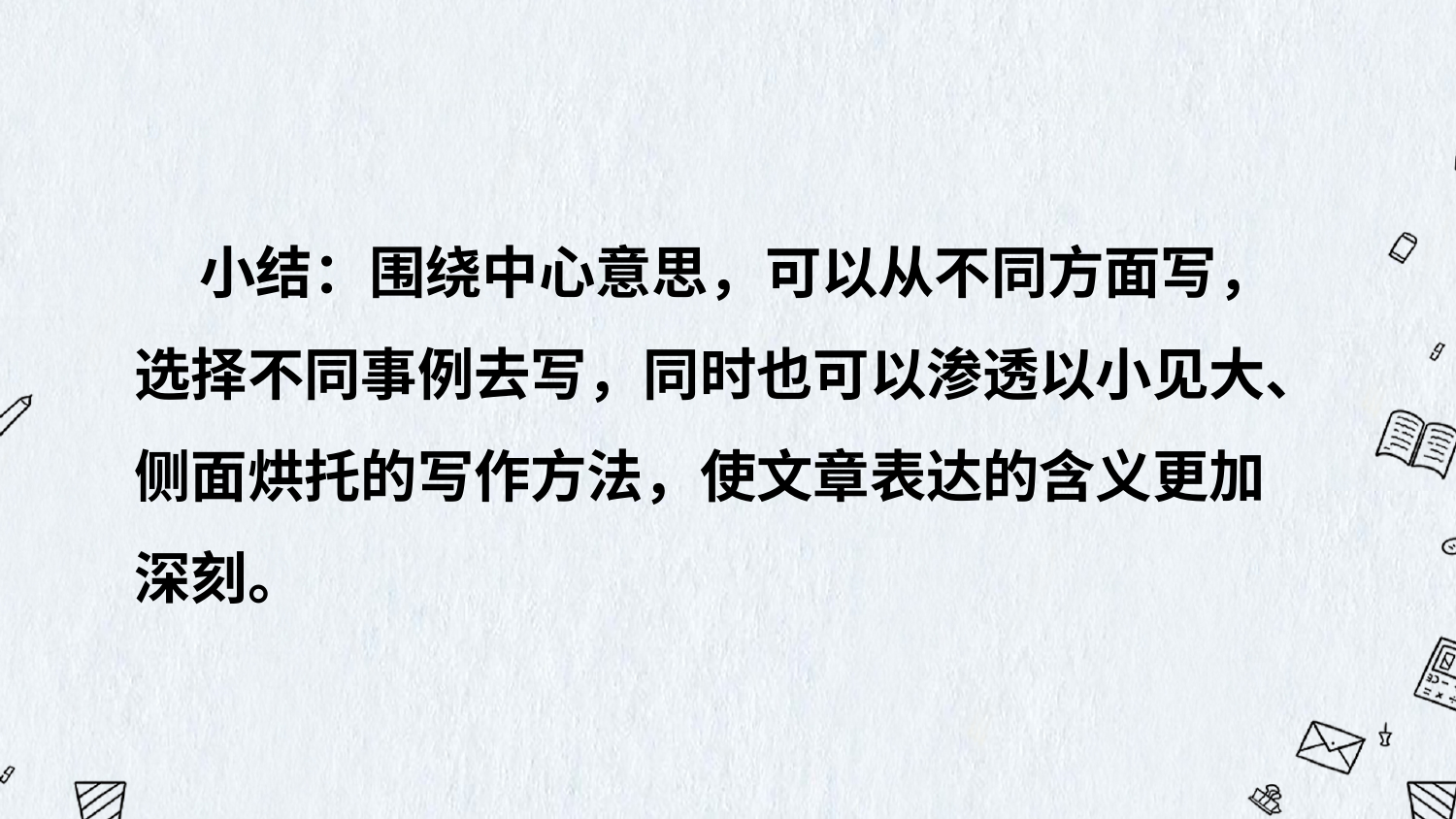

小结：围绕中心意思，可以从不同方面写，选择不同事例去写，同时也可以渗透以小见大、侧面烘托的写作方法，使文章表达的含义更加深刻。